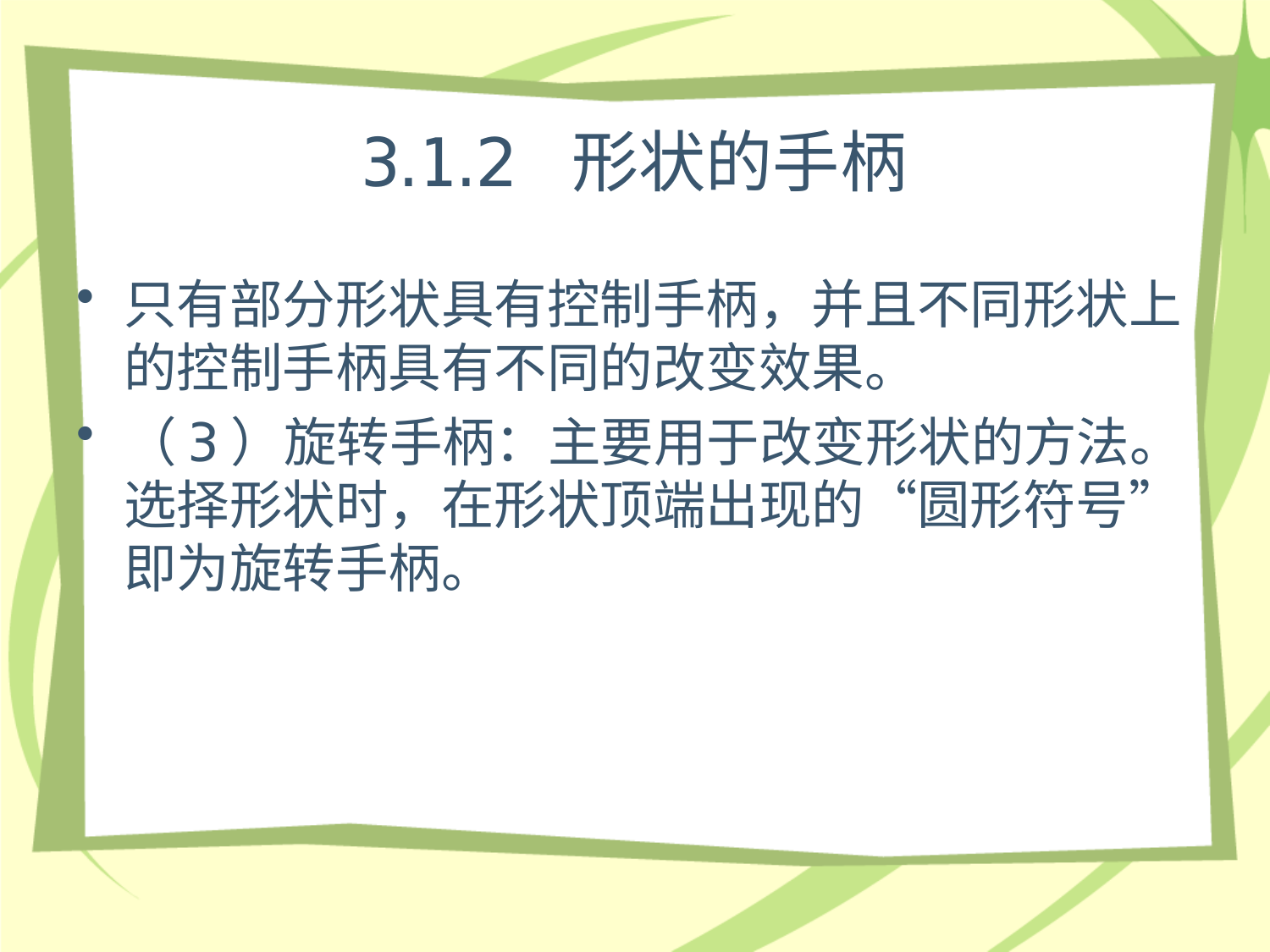

# 3.1.2  形状的手柄
只有部分形状具有控制手柄，并且不同形状上的控制手柄具有不同的改变效果。
（3）旋转手柄：主要用于改变形状的方法。选择形状时，在形状顶端出现的“圆形符号”即为旋转手柄。